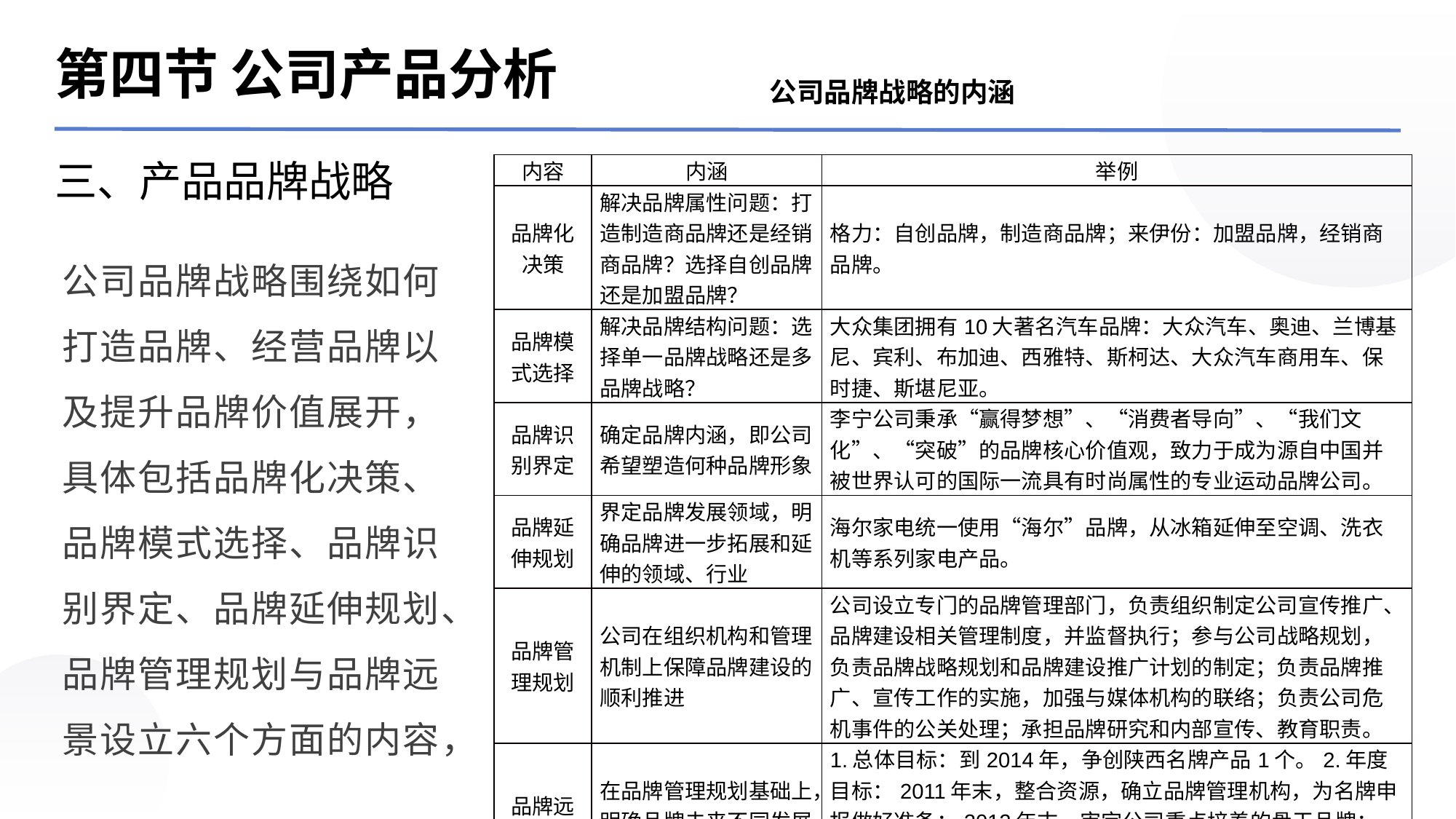

第四节 公司产品分析
公司品牌战略的内涵
三、产品品牌战略
| 内容 | 内涵 | 举例 |
| --- | --- | --- |
| 品牌化决策 | 解决品牌属性问题：打造制造商品牌还是经销商品牌？选择自创品牌还是加盟品牌？ | 格力：自创品牌，制造商品牌；来伊份：加盟品牌，经销商品牌。 |
| 品牌模式选择 | 解决品牌结构问题：选择单一品牌战略还是多品牌战略？ | 大众集团拥有10大著名汽车品牌：大众汽车、奥迪、兰博基尼、宾利、布加迪、西雅特、斯柯达、大众汽车商用车、保时捷、斯堪尼亚。 |
| 品牌识别界定 | 确定品牌内涵，即公司希望塑造何种品牌形象 | 李宁公司秉承“赢得梦想”、“消费者导向”、“我们文化”、“突破”的品牌核心价值观，致力于成为源自中国并被世界认可的国际一流具有时尚属性的专业运动品牌公司。 |
| 品牌延伸规划 | 界定品牌发展领域，明确品牌进一步拓展和延伸的领域、行业 | 海尔家电统一使用“海尔”品牌，从冰箱延伸至空调、洗衣机等系列家电产品。 |
| 品牌管理规划 | 公司在组织机构和管理机制上保障品牌建设的顺利推进 | 公司设立专门的品牌管理部门，负责组织制定公司宣传推广、品牌建设相关管理制度，并监督执行；参与公司战略规划，负责品牌战略规划和品牌建设推广计划的制定；负责品牌推广、宣传工作的实施，加强与媒体机构的联络；负责公司危机事件的公关处理；承担品牌研究和内部宣传、教育职责。 |
| 品牌远景设立 | 在品牌管理规划基础上，明确品牌未来不同发展阶段的目标和衡量指标 | 1.总体目标：到2014年，争创陕西名牌产品1个。2.年度目标：2011年末，整合资源，确立品牌管理机构，为名牌申报做好准备；2012年末，审定公司重点培养的骨干品牌；2013年末，全面开展创名牌工作，加强标准化建设，以标准带动创牌；2014年末，争创陕西名牌产品1个。 |
公司品牌战略围绕如何打造品牌、经营品牌以及提升品牌价值展开，具体包括品牌化决策、品牌模式选择、品牌识别界定、品牌延伸规划、品牌管理规划与品牌远景设立六个方面的内容，

79